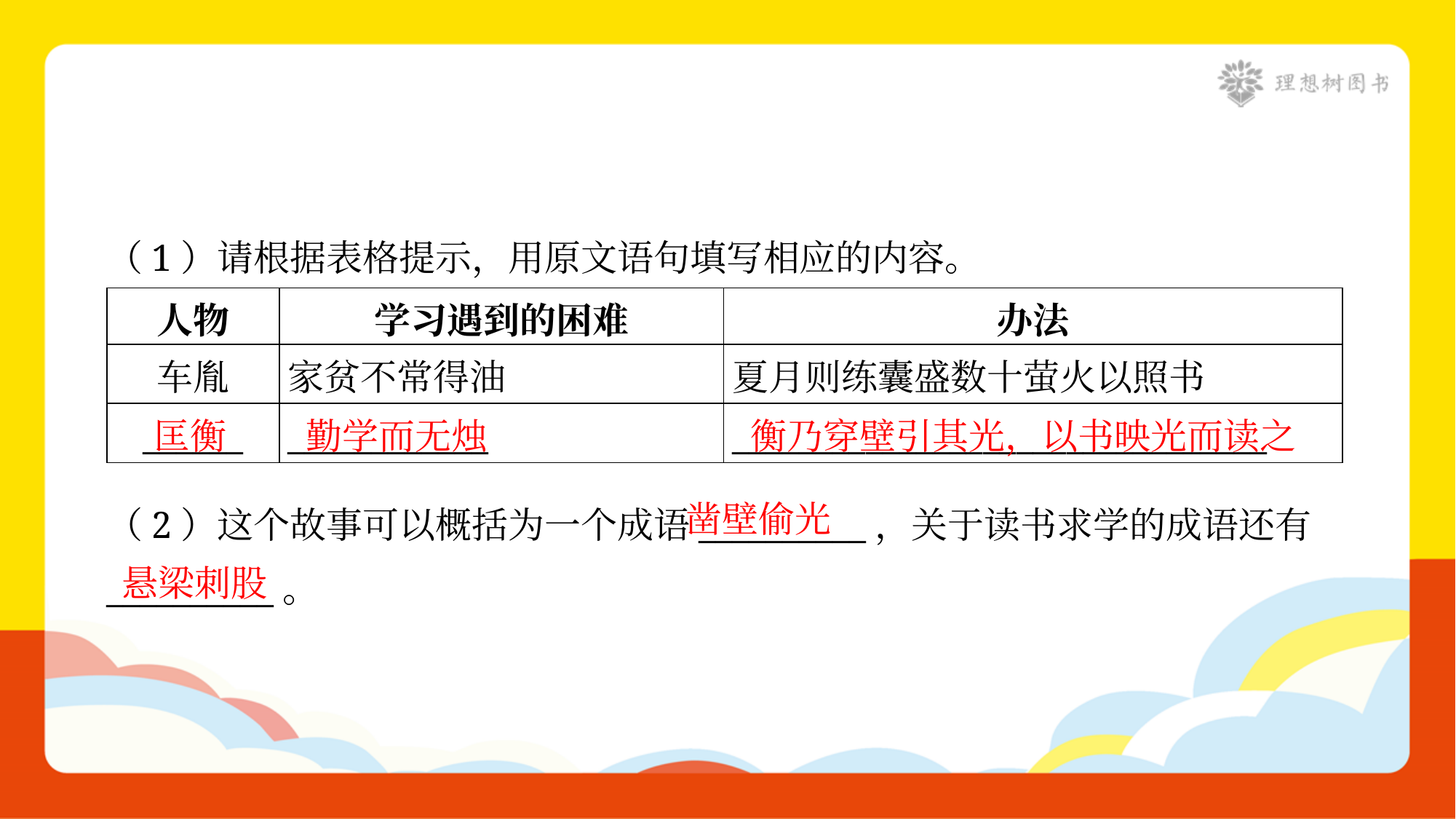

（1）请根据表格提示，用原文语句填写相应的内容。
| 人物 | 学习遇到的困难 | 办法 |
| --- | --- | --- |
| 车胤 | 家贫不常得油 | 夏月则练囊盛数十萤火以照书 |
| \_\_\_\_\_\_ | \_\_\_\_\_\_\_\_\_\_\_\_ | \_\_\_\_\_\_\_\_\_\_\_\_\_\_\_\_\_\_\_\_\_\_\_\_\_\_\_\_\_\_\_\_ |
匡衡
勤学而无烛
衡乃穿壁引其光，以书映光而读之
凿壁偷光
（2）这个故事可以概括为一个成语__________，关于读书求学的成语还有
__________。
悬梁刺股